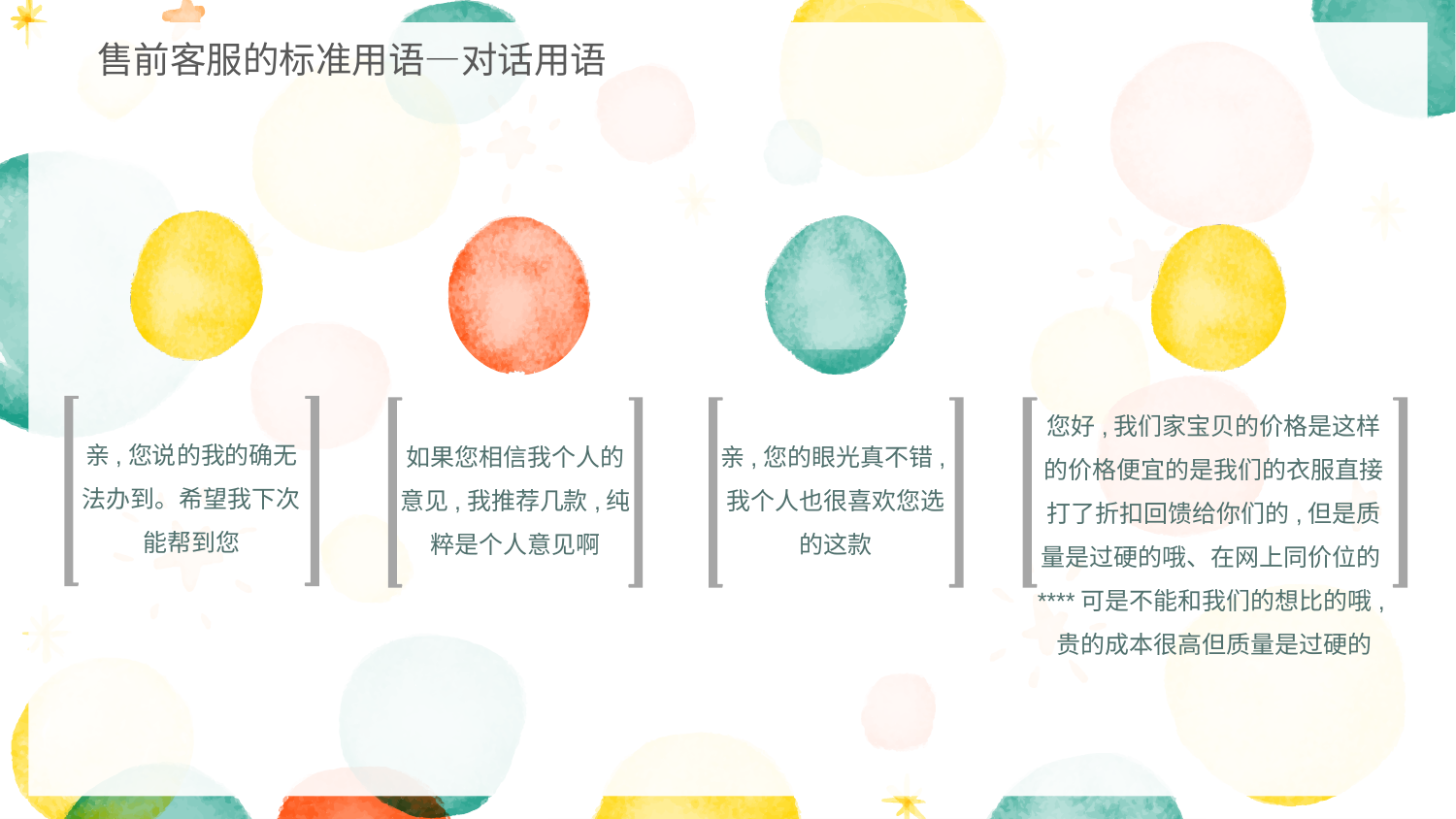

售前客服的标准用语—对话用语

亲,您说的我的确无法办到。希望我下次能帮到您

您好,我们家宝贝的价格是这样的价格便宜的是我们的衣服直接打了折扣回馈给你们的,但是质量是过硬的哦、在网上同价位的****可是不能和我们的想比的哦,贵的成本很高但质量是过硬的

如果您相信我个人的意见,我推荐几款,纯粹是个人意见啊

亲,您的眼光真不错,我个人也很喜欢您选的这款